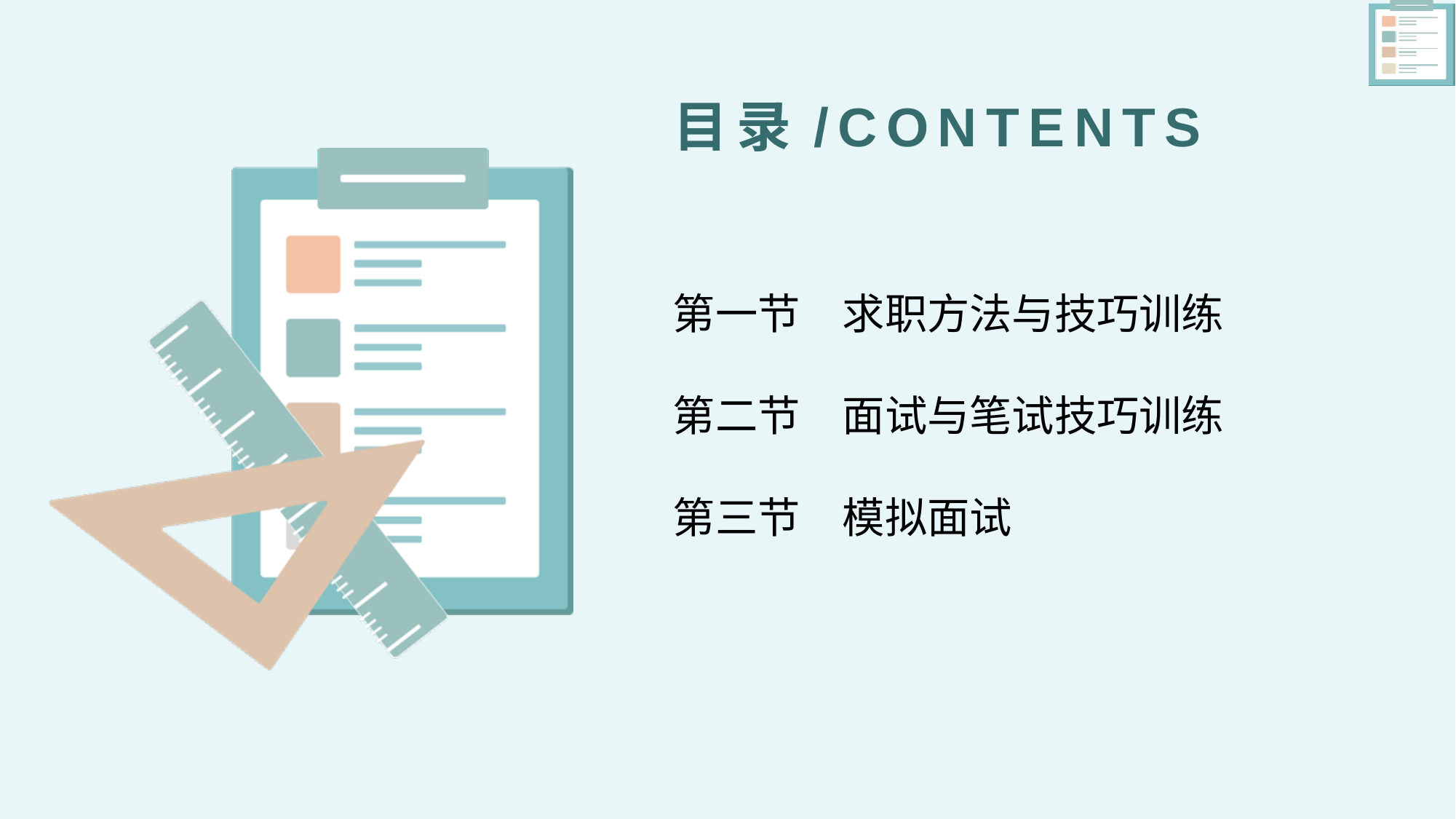

目录/CONTENTS

第一节　求职方法与技巧训练
第二节　面试与笔试技巧训练
第三节　模拟面试